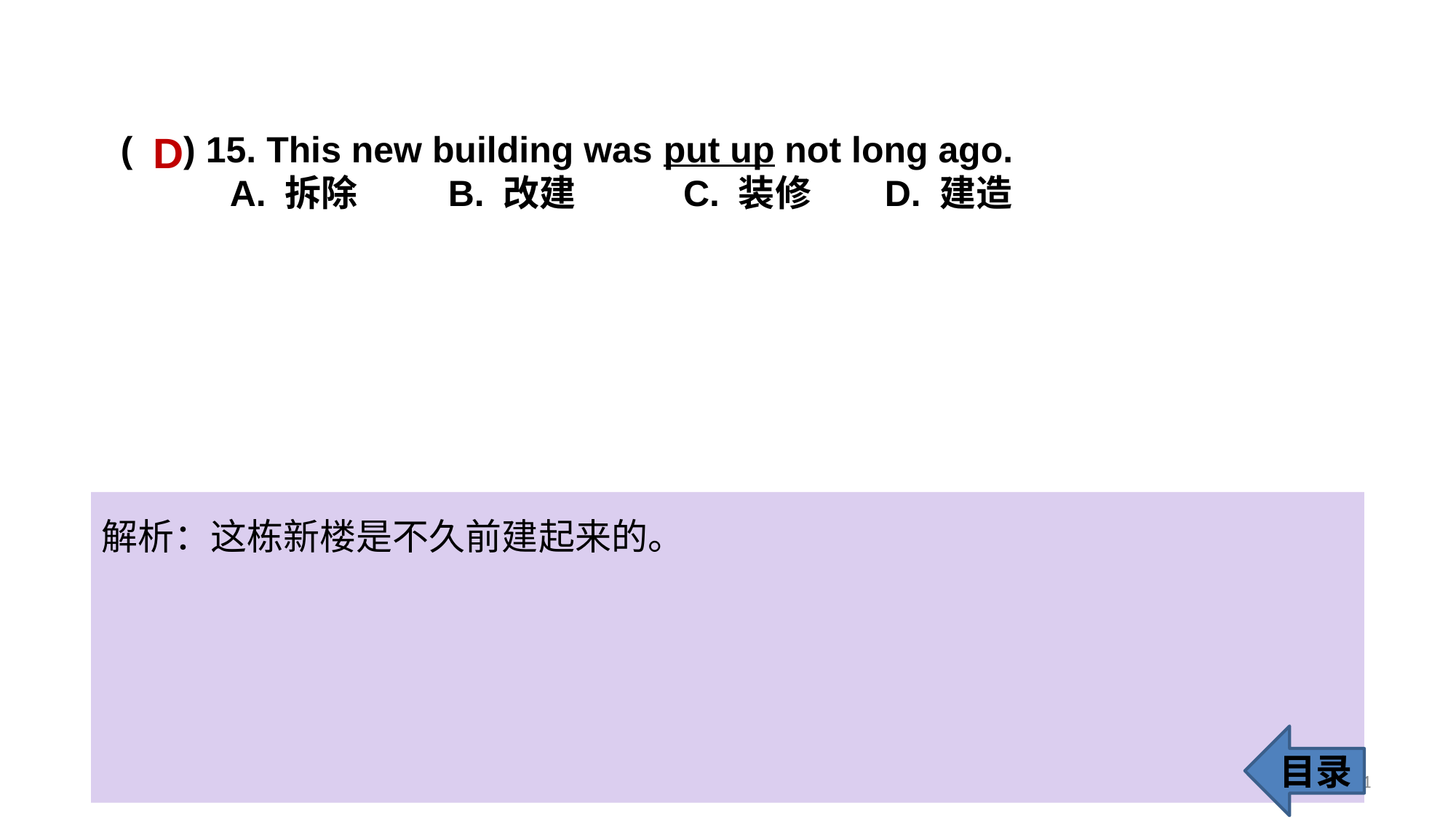

(     ) 15. This new building was put up not long ago.
	A. 拆除 	B. 改建	 C. 装修 	D. 建造
D

解析：这栋新楼是不久前建起来的。
目录
21